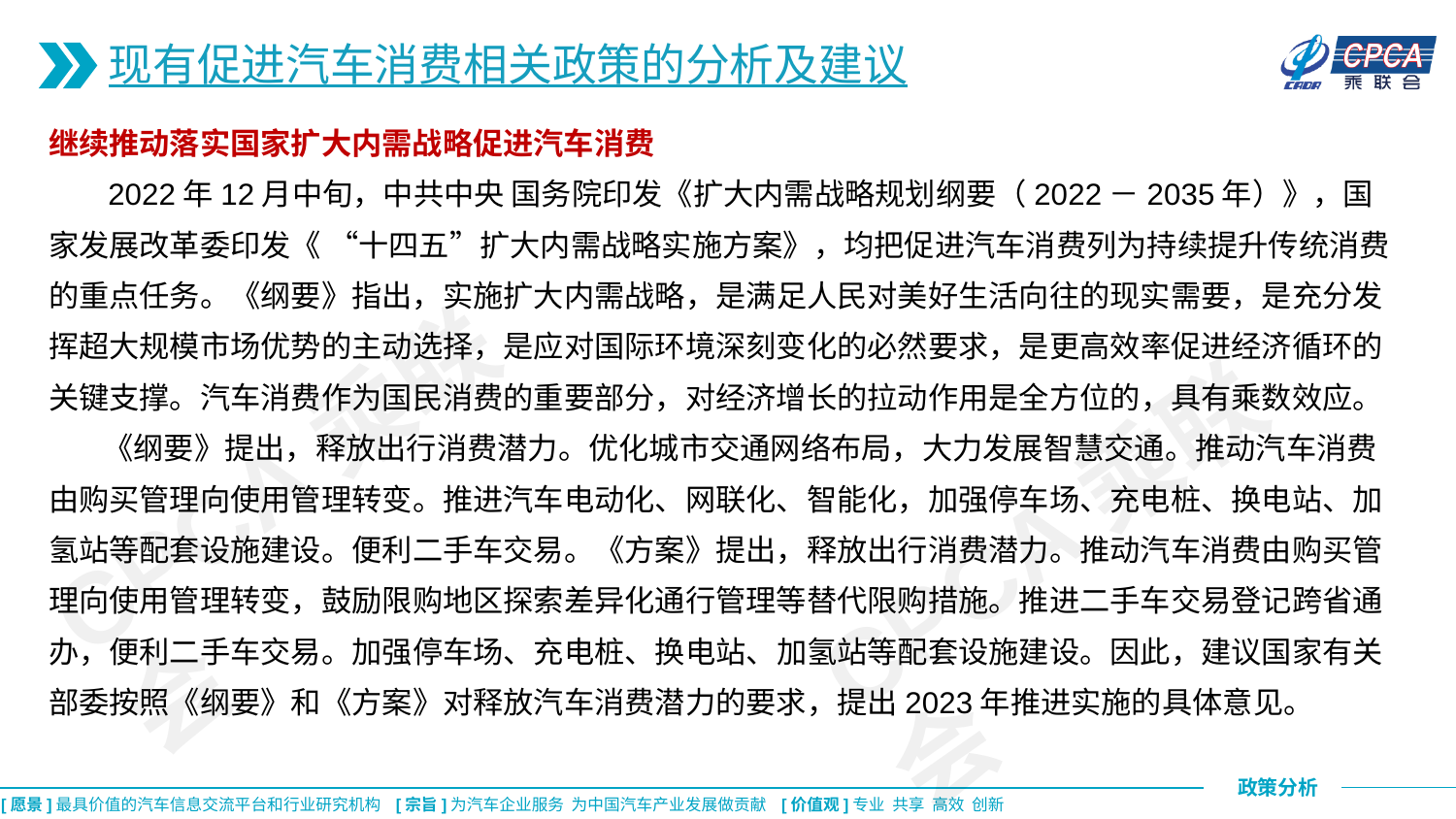

现有促进汽车消费相关政策的分析及建议
继续推动落实国家扩大内需战略促进汽车消费
       2022年12月中旬，中共中央 国务院印发《扩大内需战略规划纲要（2022－2035年）》，国家发展改革委印发《 “十四五”扩大内需战略实施方案》，均把促进汽车消费列为持续提升传统消费的重点任务。《纲要》指出，实施扩大内需战略，是满足人民对美好生活向往的现实需要，是充分发挥超大规模市场优势的主动选择，是应对国际环境深刻变化的必然要求，是更高效率促进经济循环的关键支撑。汽车消费作为国民消费的重要部分，对经济增长的拉动作用是全方位的，具有乘数效应。
       《纲要》提出，释放出行消费潜力。优化城市交通网络布局，大力发展智慧交通。推动汽车消费由购买管理向使用管理转变。推进汽车电动化、网联化、智能化，加强停车场、充电桩、换电站、加氢站等配套设施建设。便利二手车交易。《方案》提出，释放出行消费潜力。推动汽车消费由购买管理向使用管理转变，鼓励限购地区探索差异化通行管理等替代限购措施。推进二手车交易登记跨省通办，便利二手车交易。加强停车场、充电桩、换电站、加氢站等配套设施建设。因此，建议国家有关部委按照《纲要》和《方案》对释放汽车消费潜力的要求，提出2023年推进实施的具体意见。
CPCA乘联会
CPCA乘联会